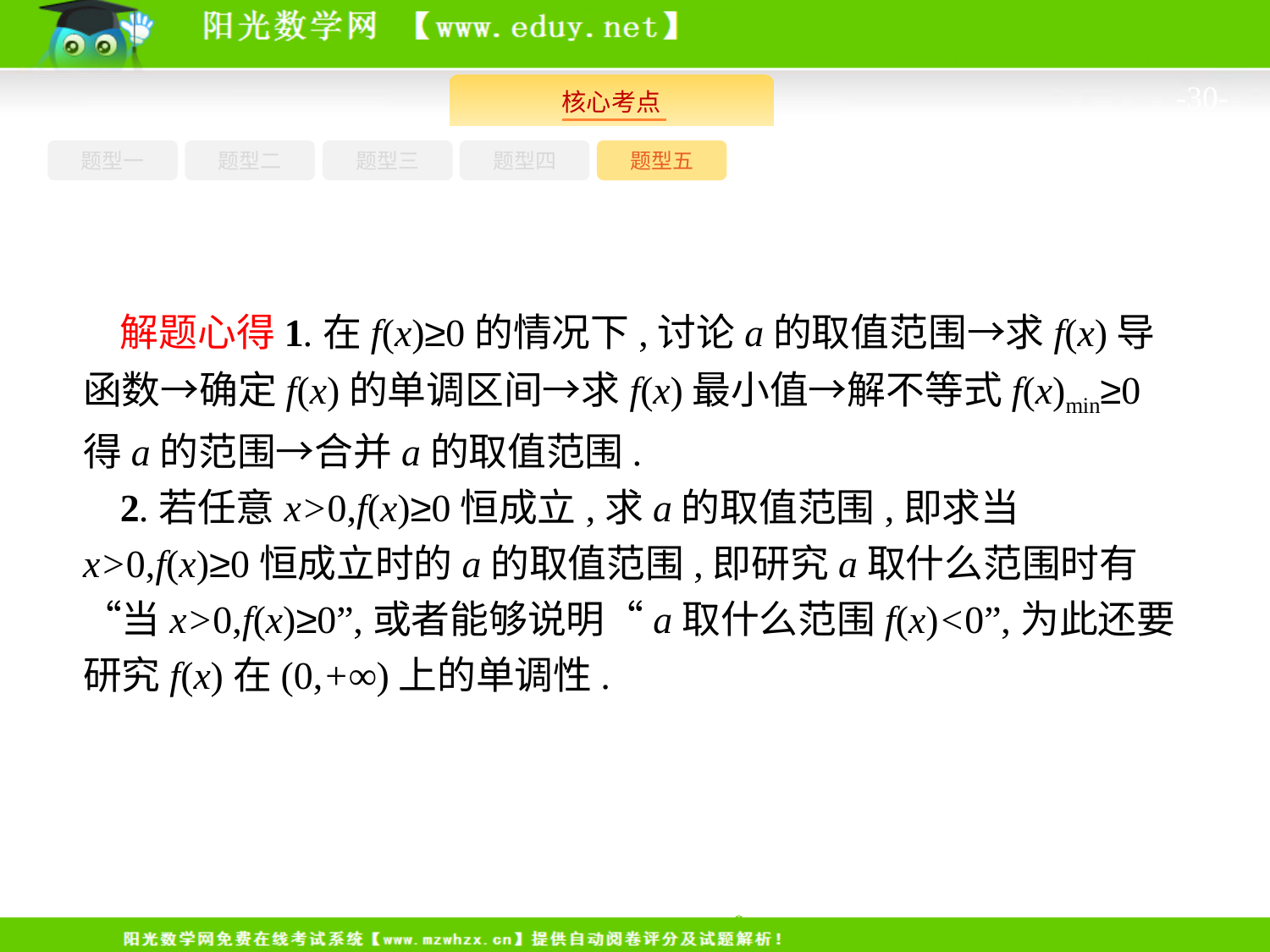

-30-
题型一
题型三
题型四
题型五
题型二
解题心得1.在f(x)≥0的情况下,讨论a的取值范围→求f(x)导函数→确定f(x)的单调区间→求f(x)最小值→解不等式f(x)min≥0得a的范围→合并a的取值范围.
2.若任意x>0,f(x)≥0恒成立,求a的取值范围,即求当x>0,f(x)≥0恒成立时的a的取值范围,即研究a取什么范围时有“当x>0,f(x)≥0”,或者能够说明“a取什么范围f(x)<0”,为此还要研究f(x)在(0,+∞)上的单调性.